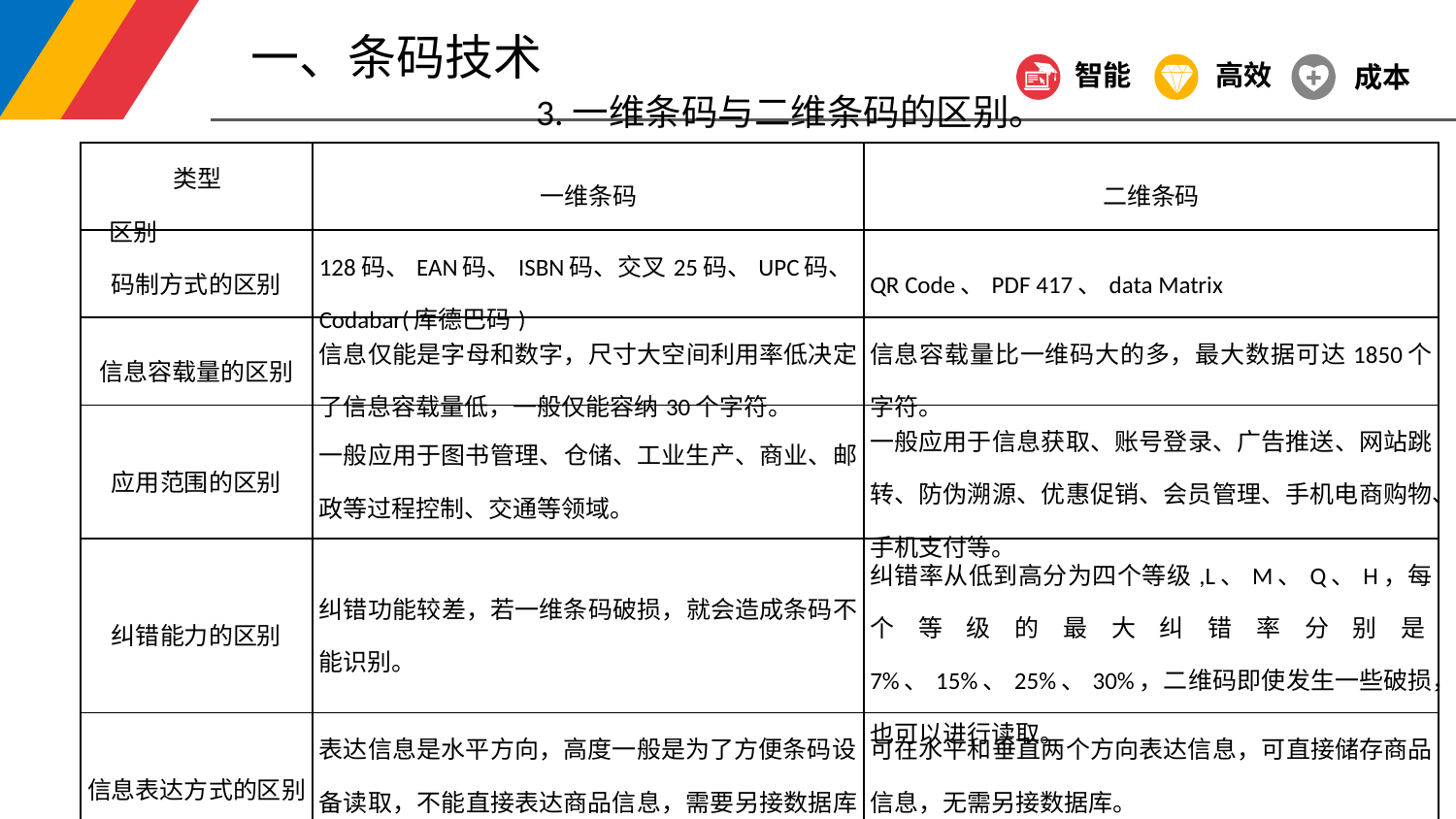

一、条码技术
智能
高效
成本
3.一维条码与二维条码的区别。
| 类型 区别 | 一维条码 | 二维条码 |
| --- | --- | --- |
| 码制方式的区别 | 128码、EAN码、ISBN码、交叉25码、UPC码、Codabar(库德巴码) | QR Code、PDF 417、data Matrix |
| 信息容载量的区别 | 信息仅能是字母和数字，尺寸大空间利用率低决定了信息容载量低，一般仅能容纳30个字符。 | 信息容载量比一维码大的多，最大数据可达1850个字符。 |
| 应用范围的区别 | 一般应用于图书管理、仓储、工业生产、商业、邮政等过程控制、交通等领域。 | 一般应用于信息获取、账号登录、广告推送、网站跳转、防伪溯源、优惠促销、会员管理、手机电商购物、手机支付等。 |
| 纠错能力的区别 | 纠错功能较差，若一维条码破损，就会造成条码不能识别。 | 纠错率从低到高分为四个等级,L、M、Q、H，每个等级的最大纠错率分别是7%、15%、25%、30%，二维码即使发生一些破损，也可以进行读取。 |
| 信息表达方式的区别 | 表达信息是水平方向，高度一般是为了方便条码设备读取，不能直接表达商品信息，需要另接数据库进行解析。 | 可在水平和垂直两个方向表达信息，可直接储存商品信息，无需另接数据库。 |